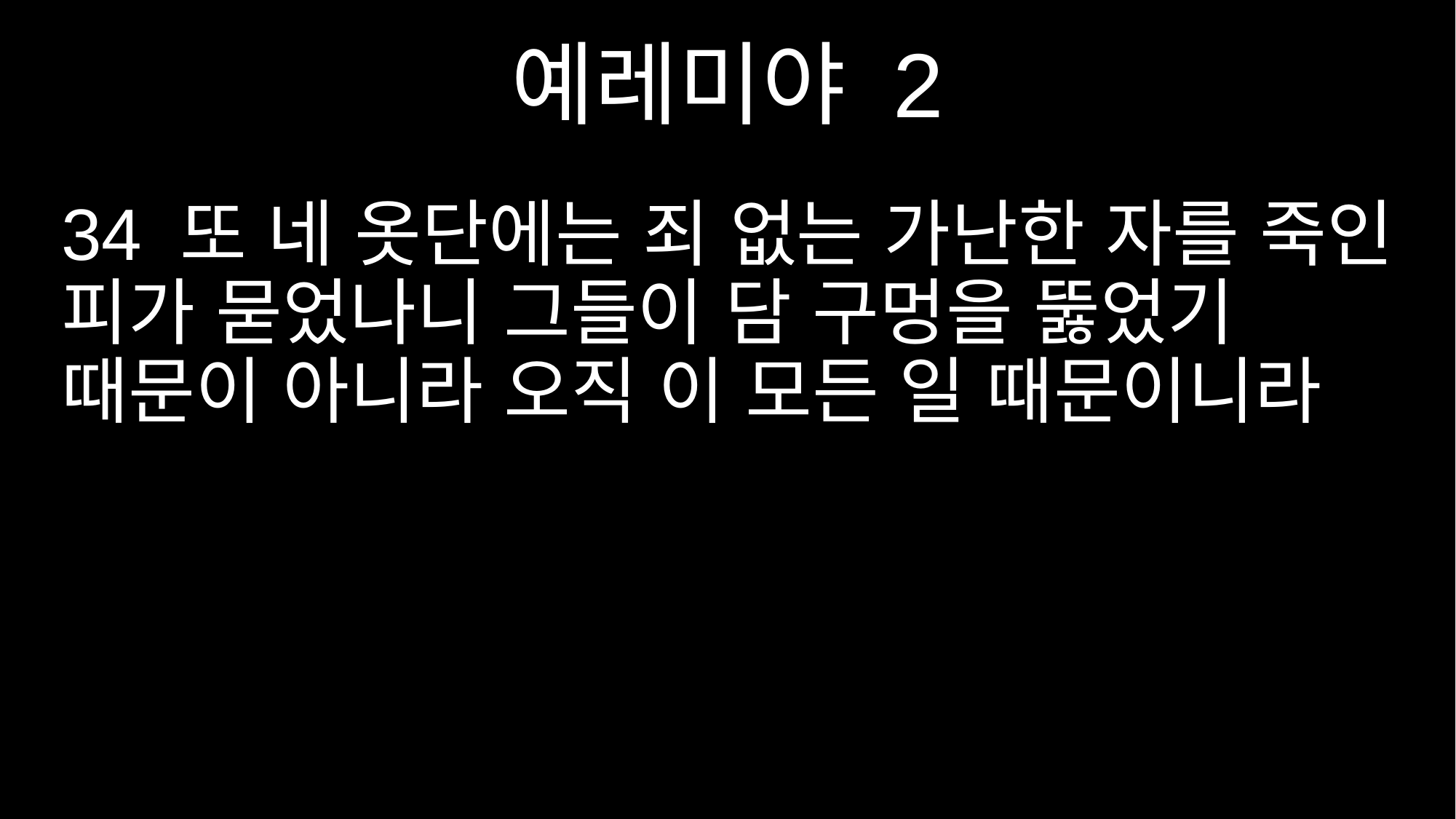

예레미야 2
34 또 네 옷단에는 죄 없는 가난한 자를 죽인 피가 묻었나니 그들이 담 구멍을 뚫었기 때문이 아니라 오직 이 모든 일 때문이니라